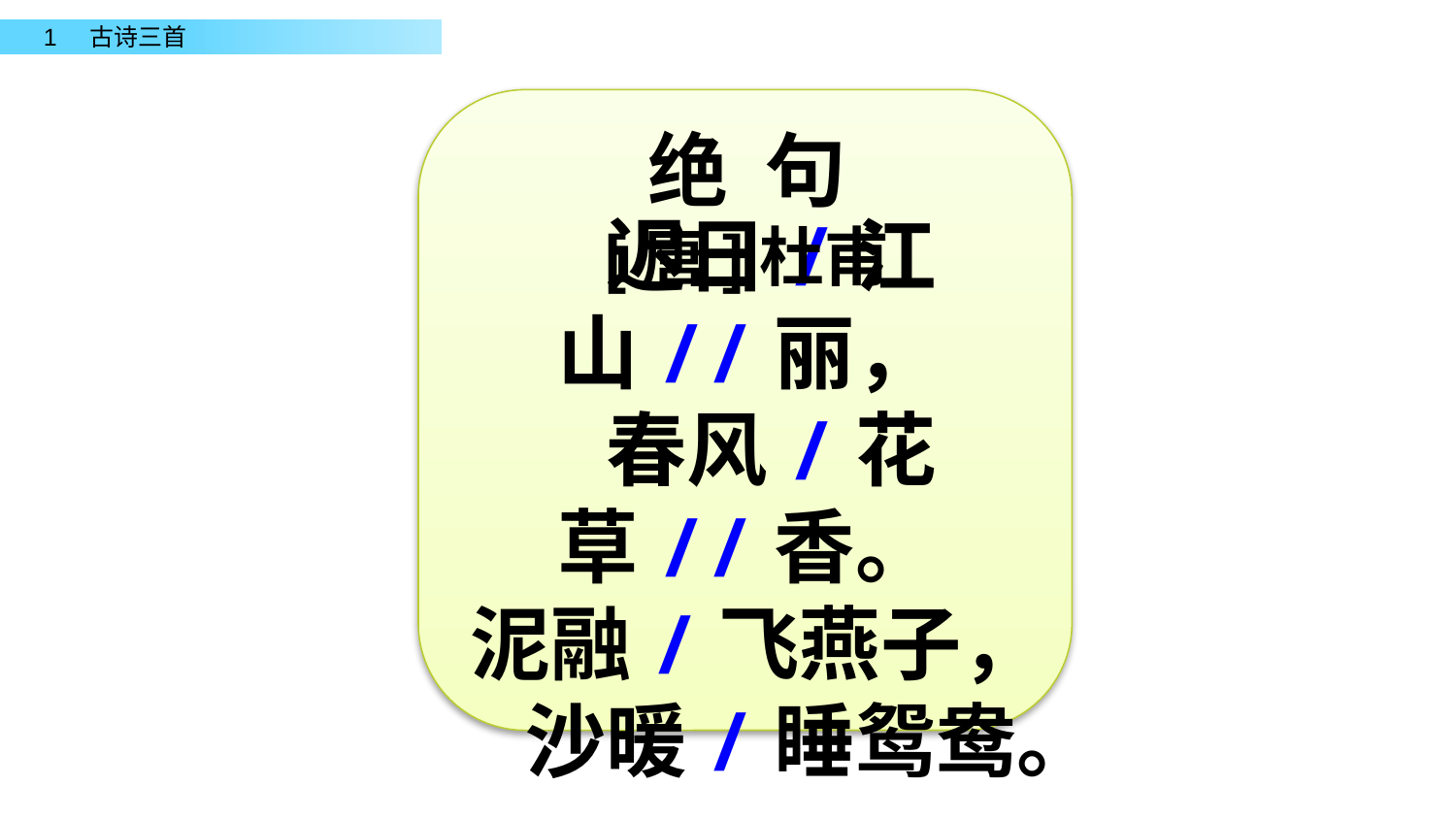

绝  句
[唐]杜甫
迟日/江山//丽，
春风/花草//香。
 泥融/飞燕子，
沙暖/睡鸳鸯。